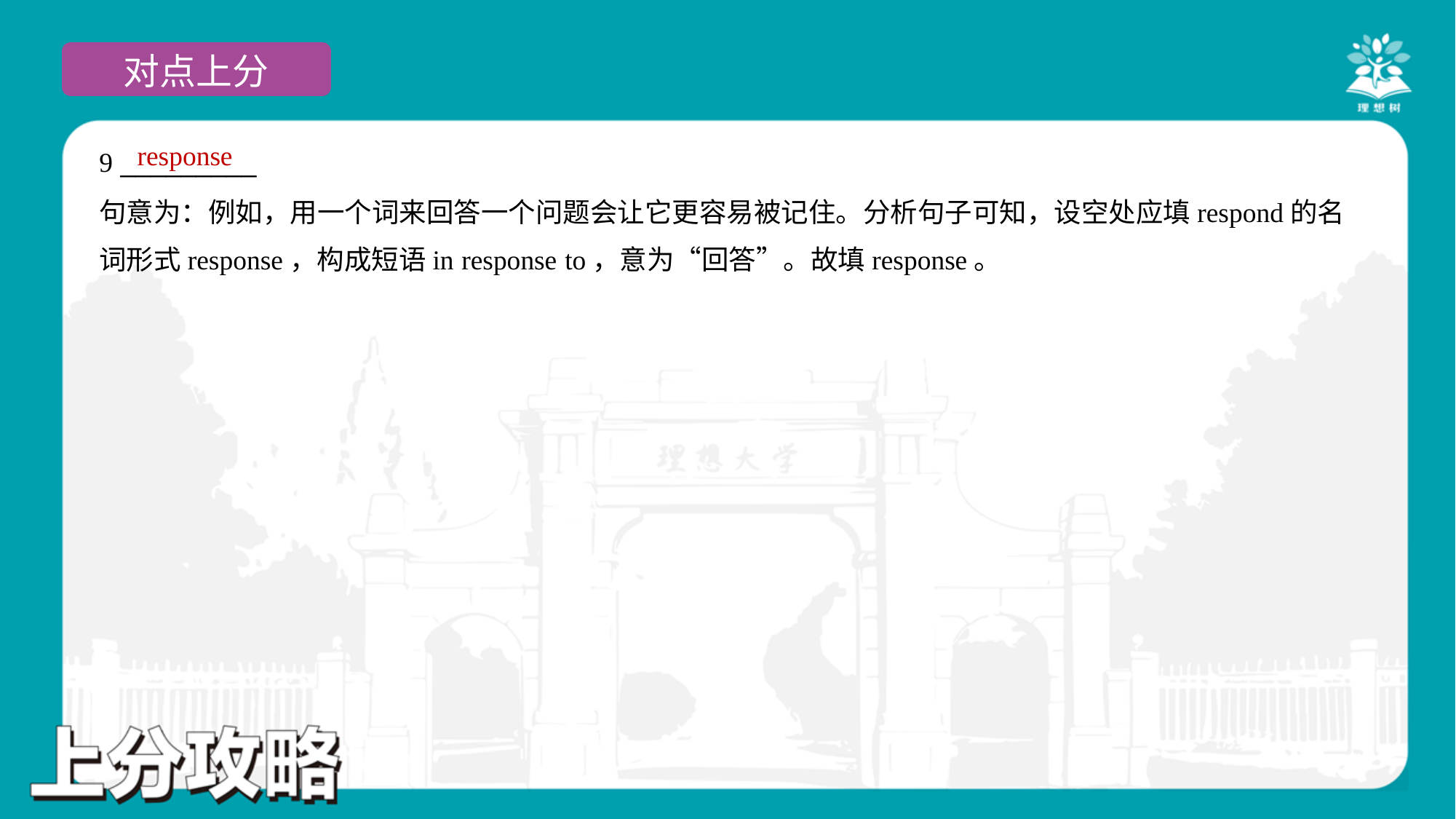

response
9 _________
句意为：例如，用一个词来回答一个问题会让它更容易被记住。分析句子可知，设空处应填respond的名
词形式response，构成短语in response to，意为“回答”。故填response。